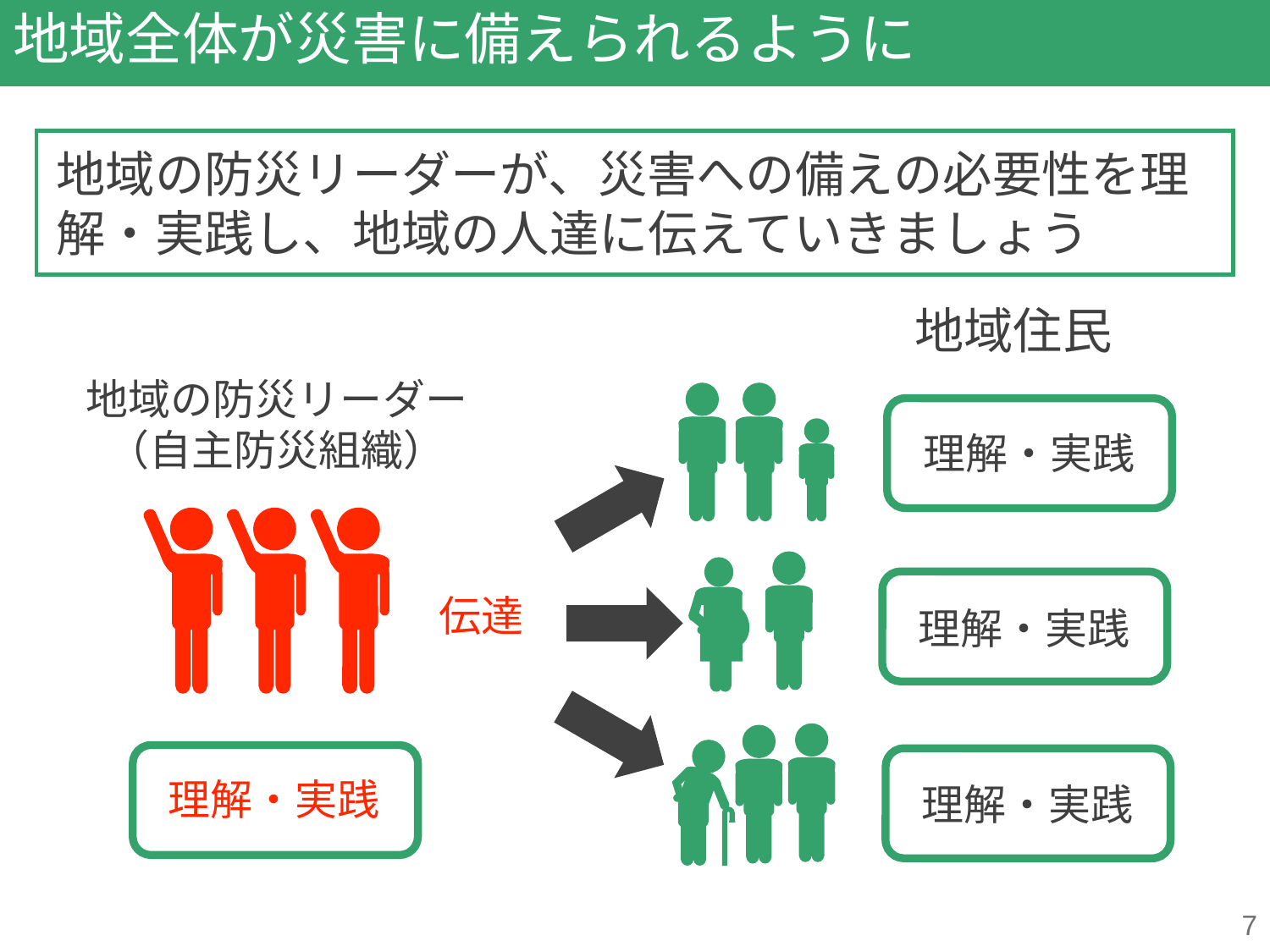

# 地域全体が災害に備えられるように
地域の防災リーダーが、災害への備えの必要性を理解・実践し、地域の人達に伝えていきましょう
地域住民

地域の防災リーダー
（自主防災組織）

理解・実践

理解・実践
伝達

理解・実践

理解・実践
7